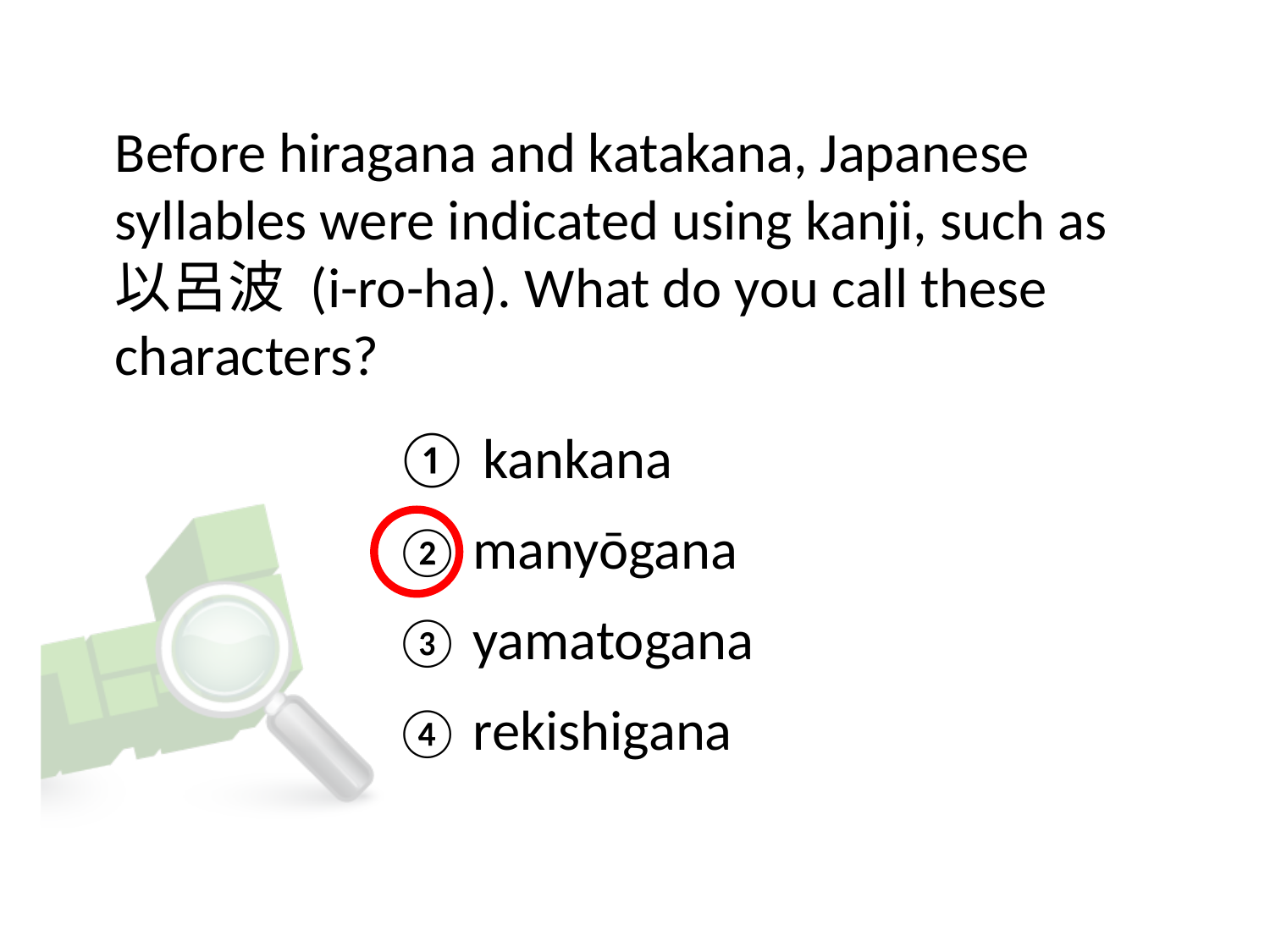

# Before hiragana and katakana, Japanese syllables were indicated using kanji, such as 以呂波 (i-ro-ha). What do you call these characters?
① kankana
② manyōgana
③ yamatogana
④ rekishigana